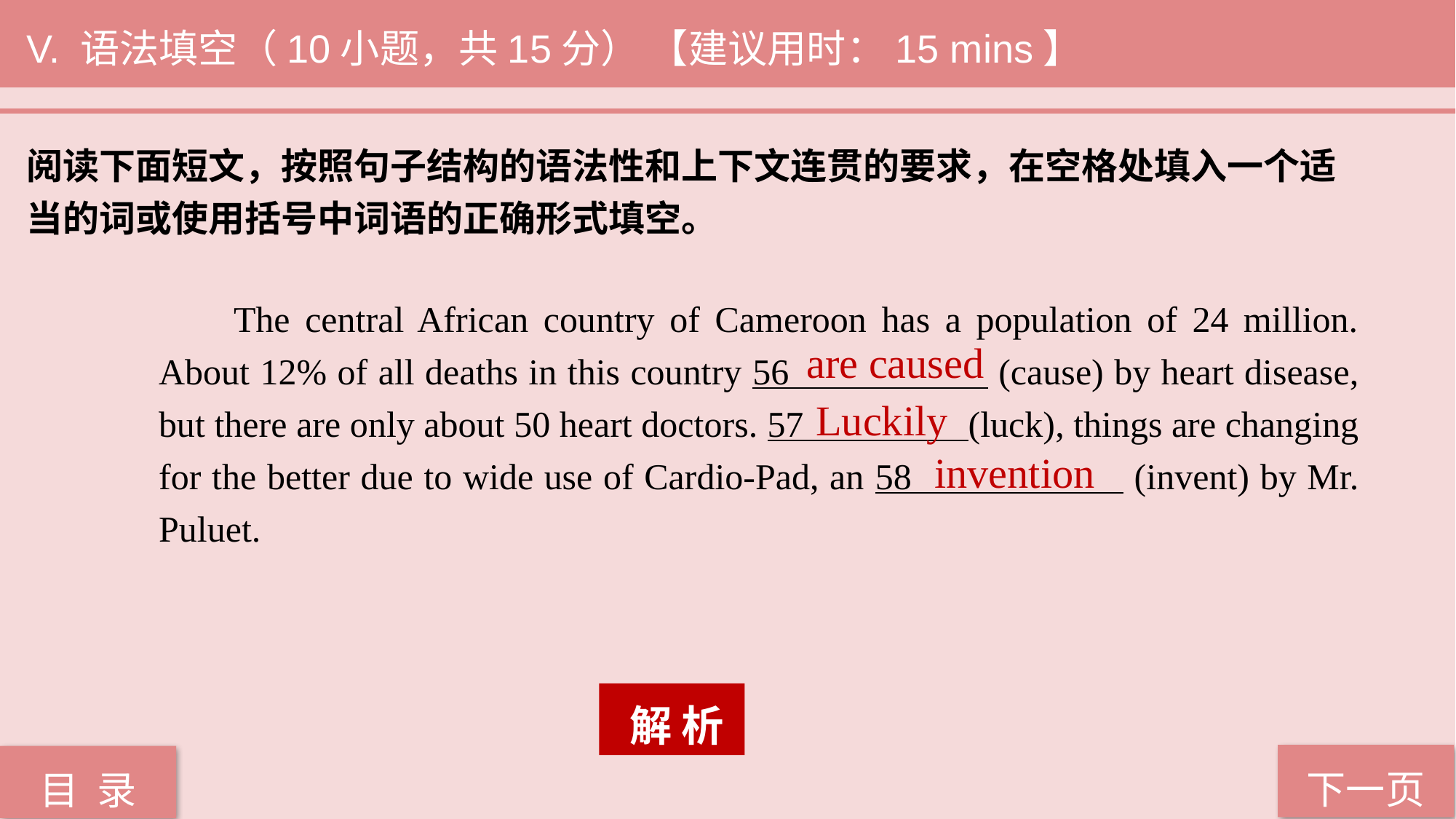

V. 语法填空（10小题，共15分） 【建议用时：15 mins】
阅读下面短文，按照句子结构的语法性和上下文连贯的要求，在空格处填入一个适
当的词或使用括号中词语的正确形式填空。
     The central African country of Cameroon has a population of 24 million. About 12% of all deaths in this country 56                    (cause) by heart disease, but there are only about 50 heart doctors. 57                  (luck), things are changing for the better due to wide use of Cardio-Pad, an 58                     (invent) by Mr. Puluet.
are caused
Luckily
invention
 解 析